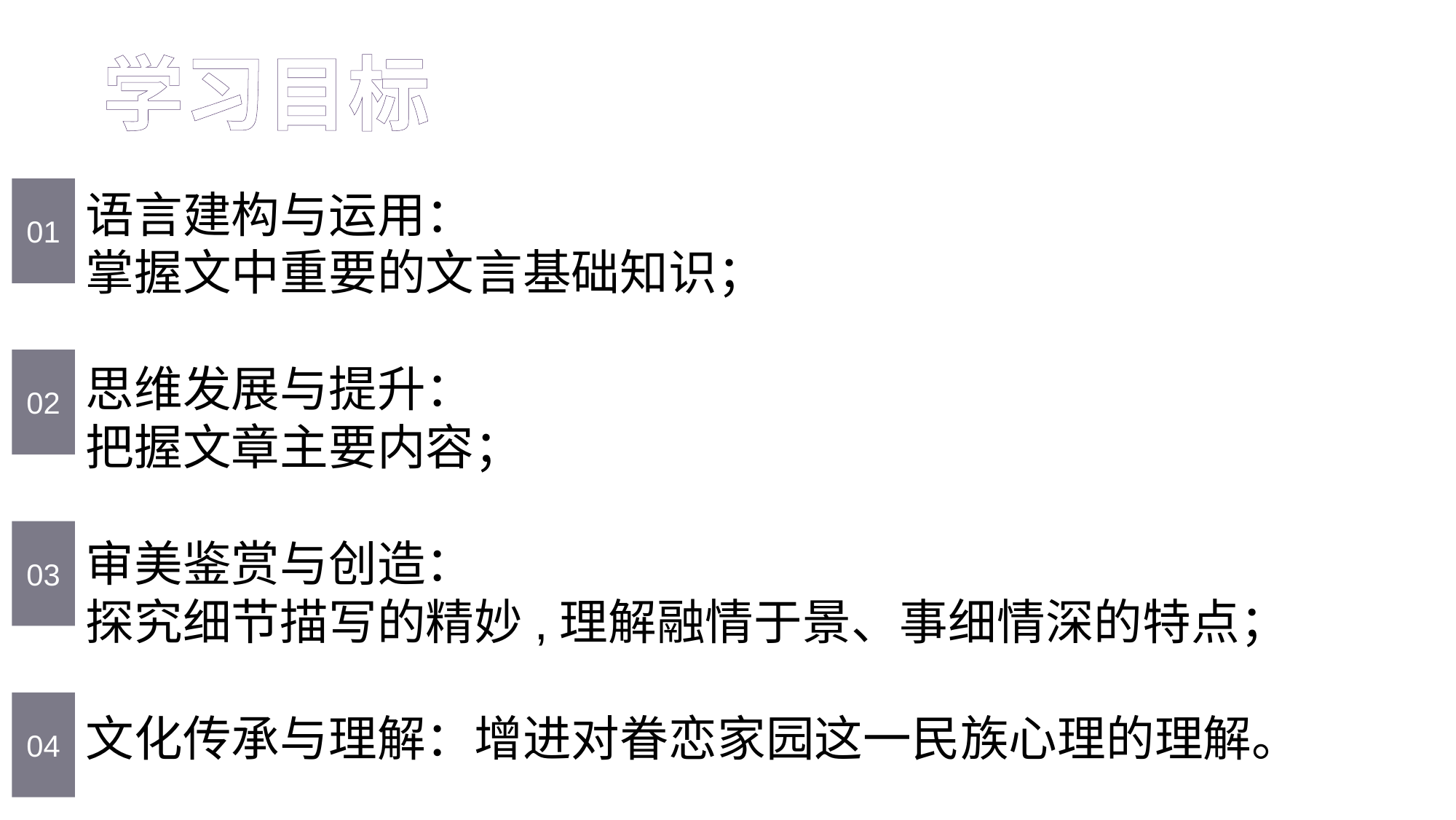

学习目标
01
02
03
04
语言建构与运用：
掌握文中重要的文言基础知识；

思维发展与提升：
把握文章主要内容；

审美鉴赏与创造：
探究细节描写的精妙,理解融情于景、事细情深的特点；

文化传承与理解：增进对眷恋家园这一民族心理的理解。